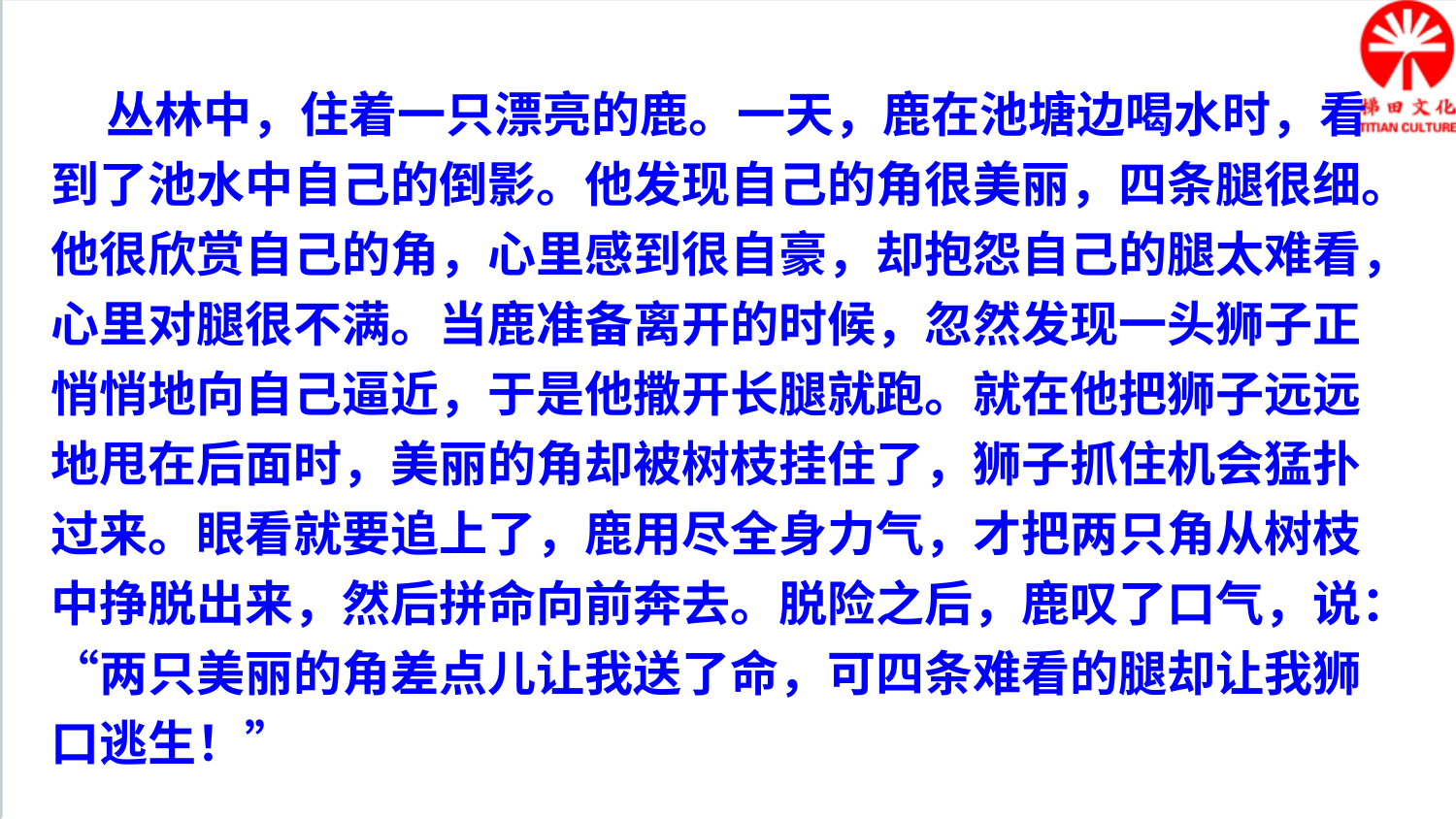

丛林中，住着一只漂亮的鹿。一天，鹿在池塘边喝水时，看到了池水中自己的倒影。他发现自己的角很美丽，四条腿很细。他很欣赏自己的角，心里感到很自豪，却抱怨自己的腿太难看，心里对腿很不满。当鹿准备离开的时候，忽然发现一头狮子正悄悄地向自己逼近，于是他撒开长腿就跑。就在他把狮子远远地甩在后面时，美丽的角却被树枝挂住了，狮子抓住机会猛扑过来。眼看就要追上了，鹿用尽全身力气，才把两只角从树枝中挣脱出来，然后拼命向前奔去。脱险之后，鹿叹了口气，说：“两只美丽的角差点儿让我送了命，可四条难看的腿却让我狮口逃生！”